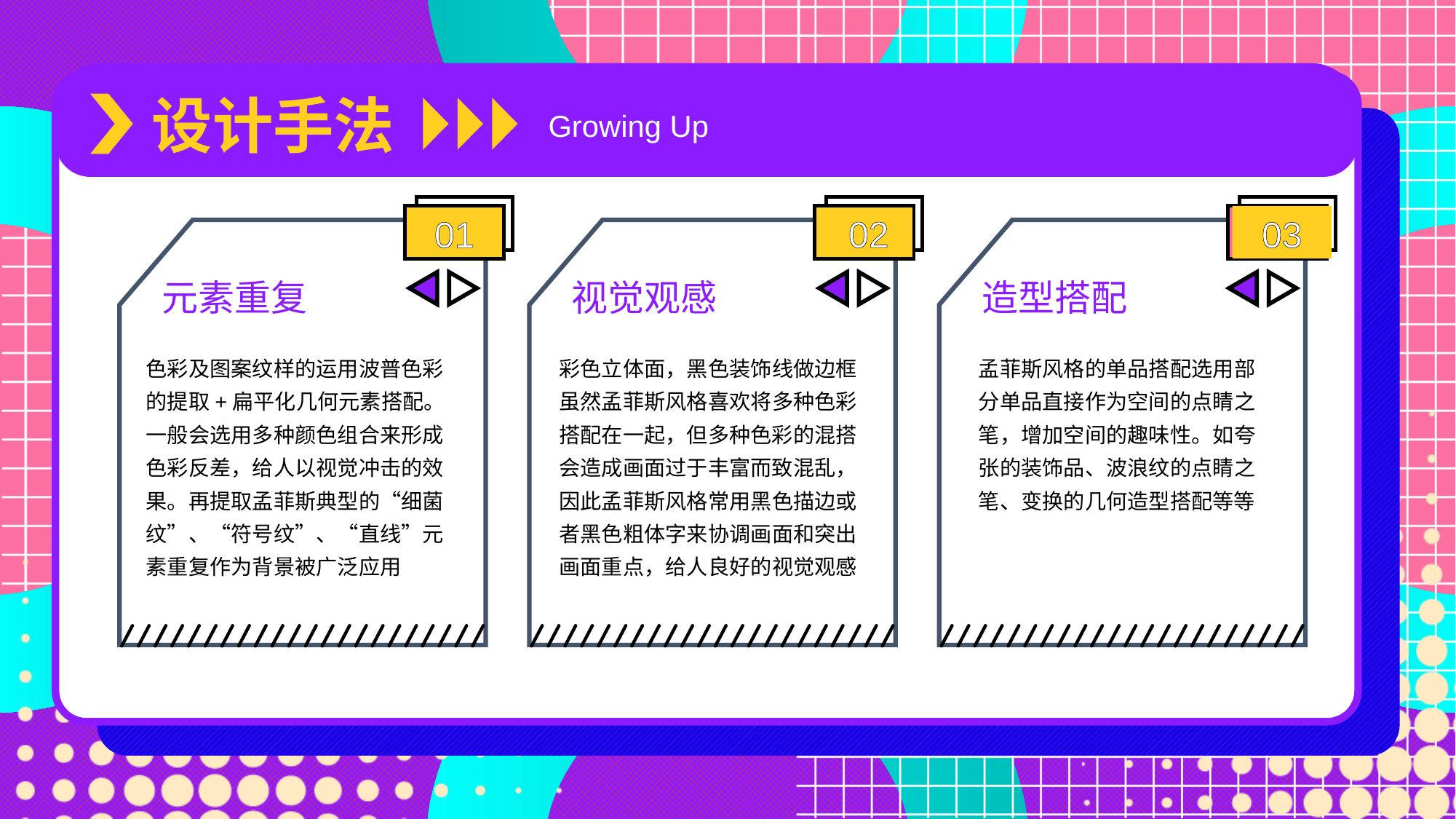

设计手法
Growing Up

01
02
03

元素重复
视觉观感
造型搭配

色彩及图案纹样的运用波普色彩的提取+扁平化几何元素搭配。一般会选用多种颜色组合来形成色彩反差，给人以视觉冲击的效果。再提取孟菲斯典型的“细菌纹”、“符号纹”、“直线”元素重复作为背景被广泛应用
彩色立体面，黑色装饰线做边框虽然孟菲斯风格喜欢将多种色彩搭配在一起，但多种色彩的混搭会造成画面过于丰富而致混乱，因此孟菲斯风格常用黑色描边或者黑色粗体字来协调画面和突出画面重点，给人良好的视觉观感
孟菲斯风格的单品搭配选用部分单品直接作为空间的点睛之笔，增加空间的趣味性。如夸张的装饰品、波浪纹的点睛之笔、变换的几何造型搭配等等